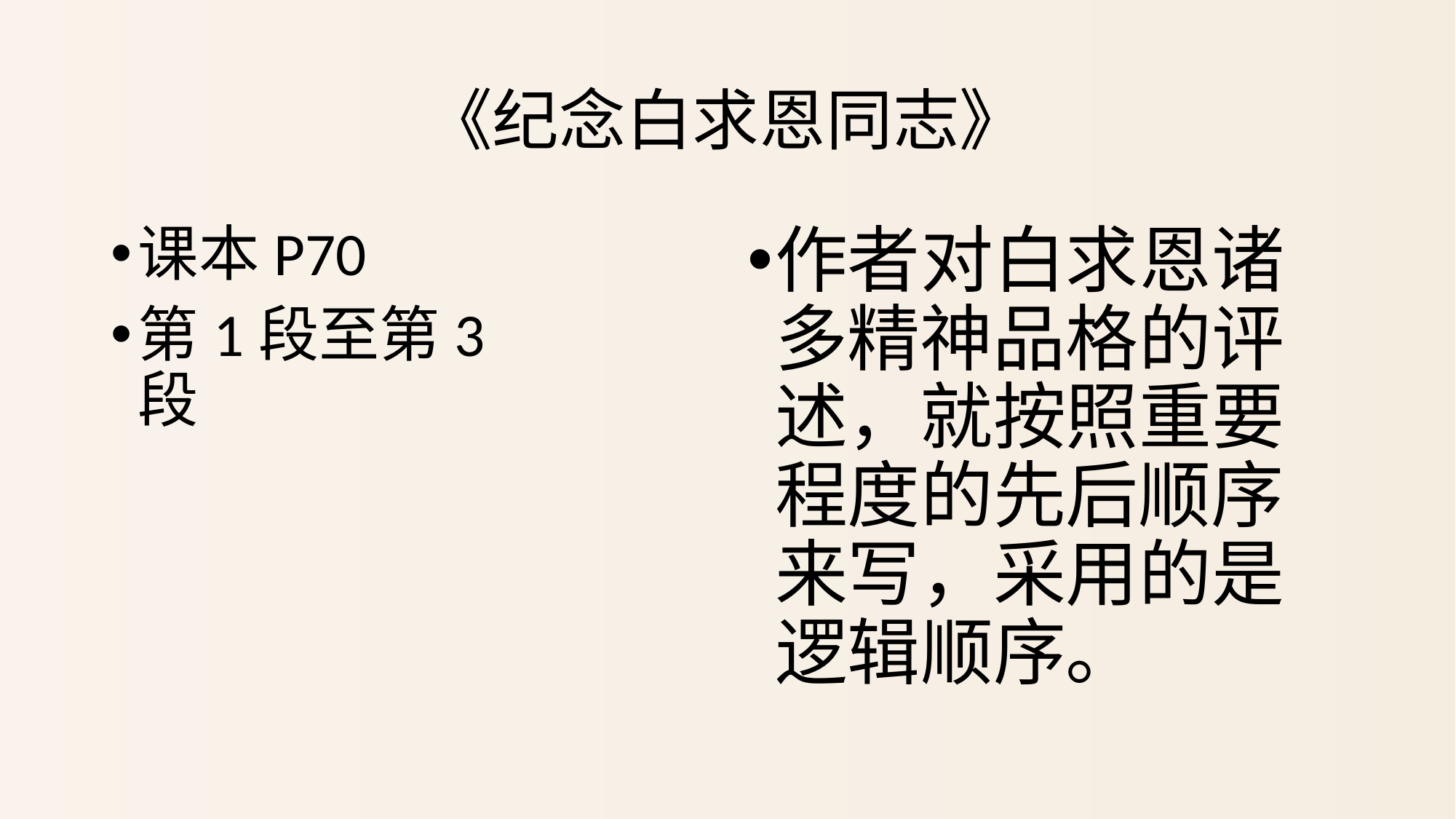

# 《纪念白求恩同志》
课本P70
第1段至第3段
作者对白求恩诸多精神品格的评述，就按照重要程度的先后顺序来写，采用的是逻辑顺序。